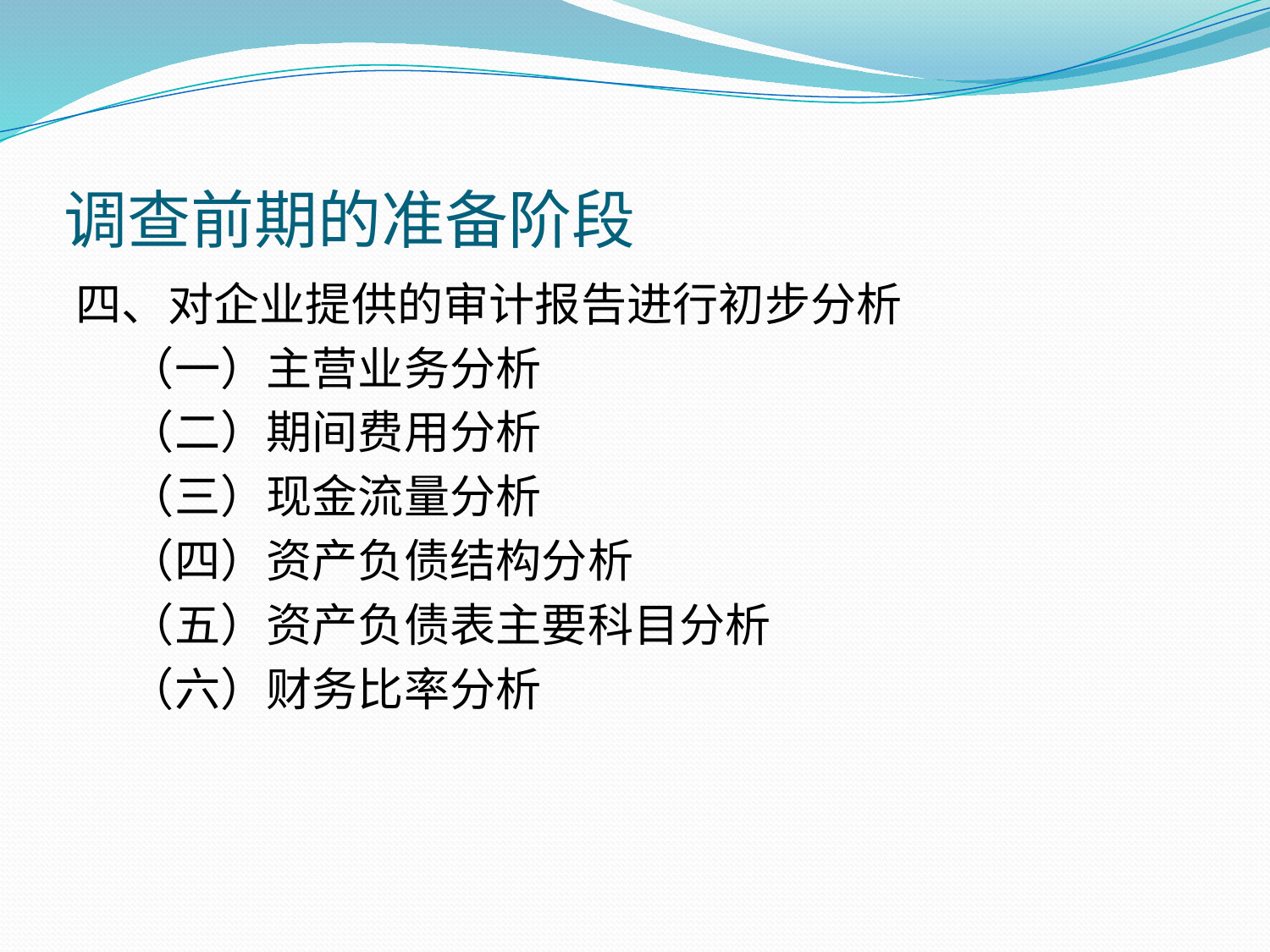

# 调查前期的准备阶段
四、对企业提供的审计报告进行初步分析
    （一）主营业务分析
    （二）期间费用分析
    （三）现金流量分析
    （四）资产负债结构分析
    （五）资产负债表主要科目分析
    （六）财务比率分析